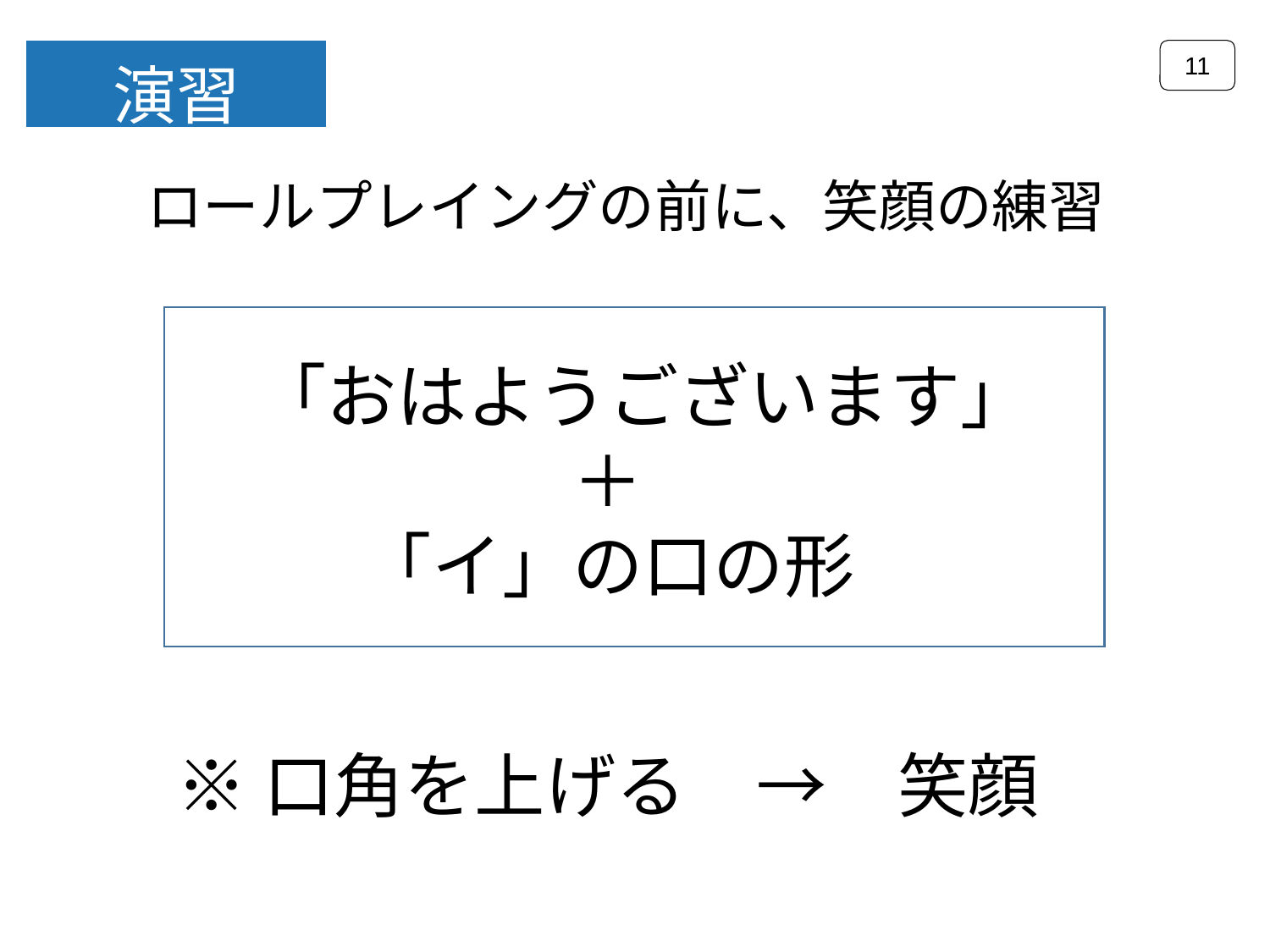

11
演習
ロールプレイングの前に、笑顔の練習

　「おはようございます」
＋
「イ」の口の形
※口角を上げる　→　笑顔